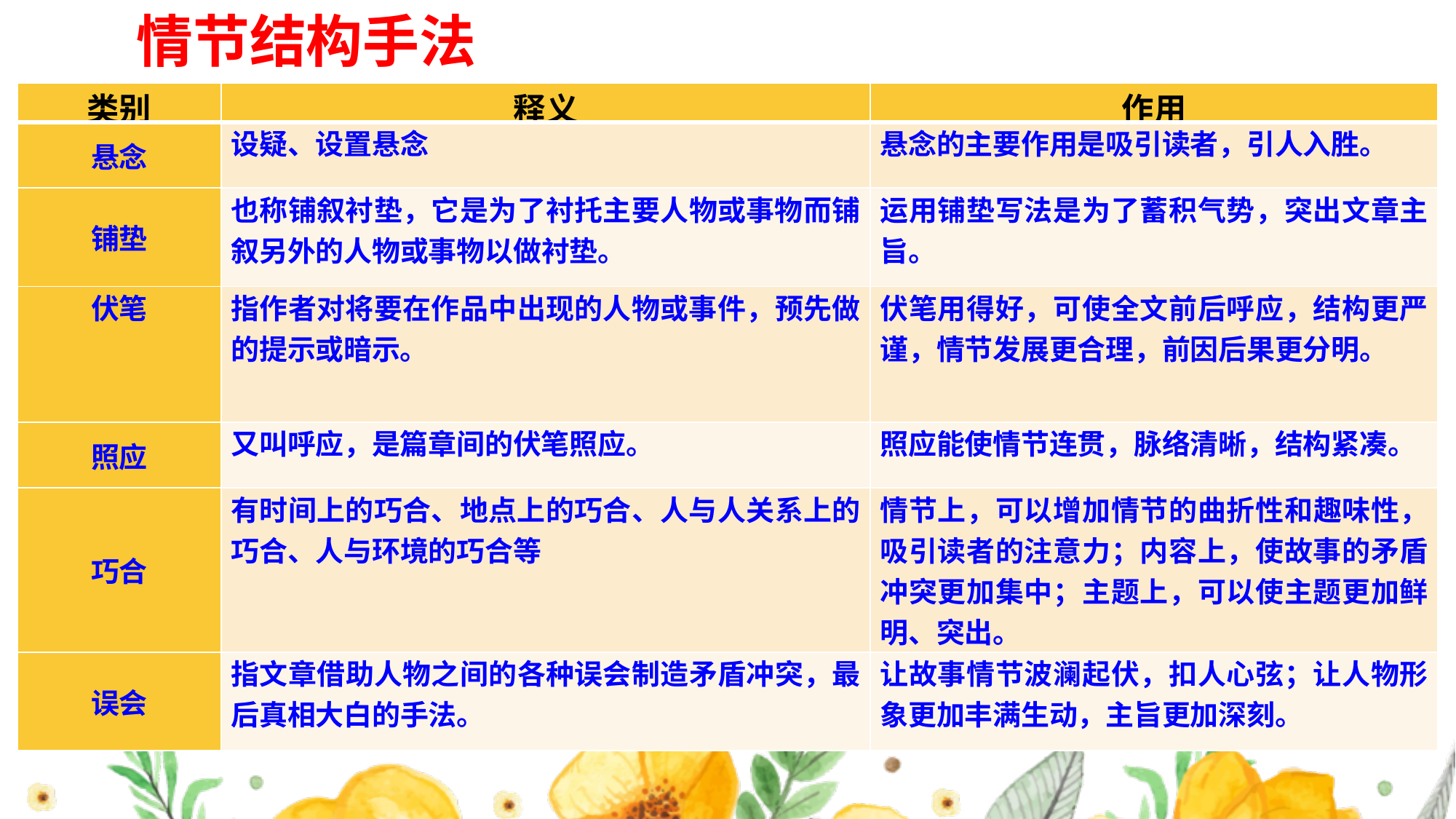

情节结构手法
#
| 类别 | 释义 | 作用 |
| --- | --- | --- |
| 悬念 | 设疑、设置悬念 | 悬念的主要作用是吸引读者，引人入胜。 |
| 铺垫 | 也称铺叙衬垫，它是为了衬托主要人物或事物而铺叙另外的人物或事物以做衬垫。 | 运用铺垫写法是为了蓄积气势，突出文章主旨。 |
| 伏笔 | 指作者对将要在作品中出现的人物或事件，预先做的提示或暗示。 | 伏笔用得好，可使全文前后呼应，结构更严谨，情节发展更合理，前因后果更分明。 |
| 照应 | 又叫呼应，是篇章间的伏笔照应。 | 照应能使情节连贯，脉络清晰，结构紧凑。 |
| 巧合 | 有时间上的巧合、地点上的巧合、人与人关系上的巧合、人与环境的巧合等 | 情节上，可以增加情节的曲折性和趣味性，吸引读者的注意力；内容上，使故事的矛盾冲突更加集中；主题上，可以使主题更加鲜明、突出。 |
| 误会 | 指文章借助人物之间的各种误会制造矛盾冲突，最后真相大白的手法。 | 让故事情节波澜起伏，扣人心弦；让人物形象更加丰满生动，主旨更加深刻。 |